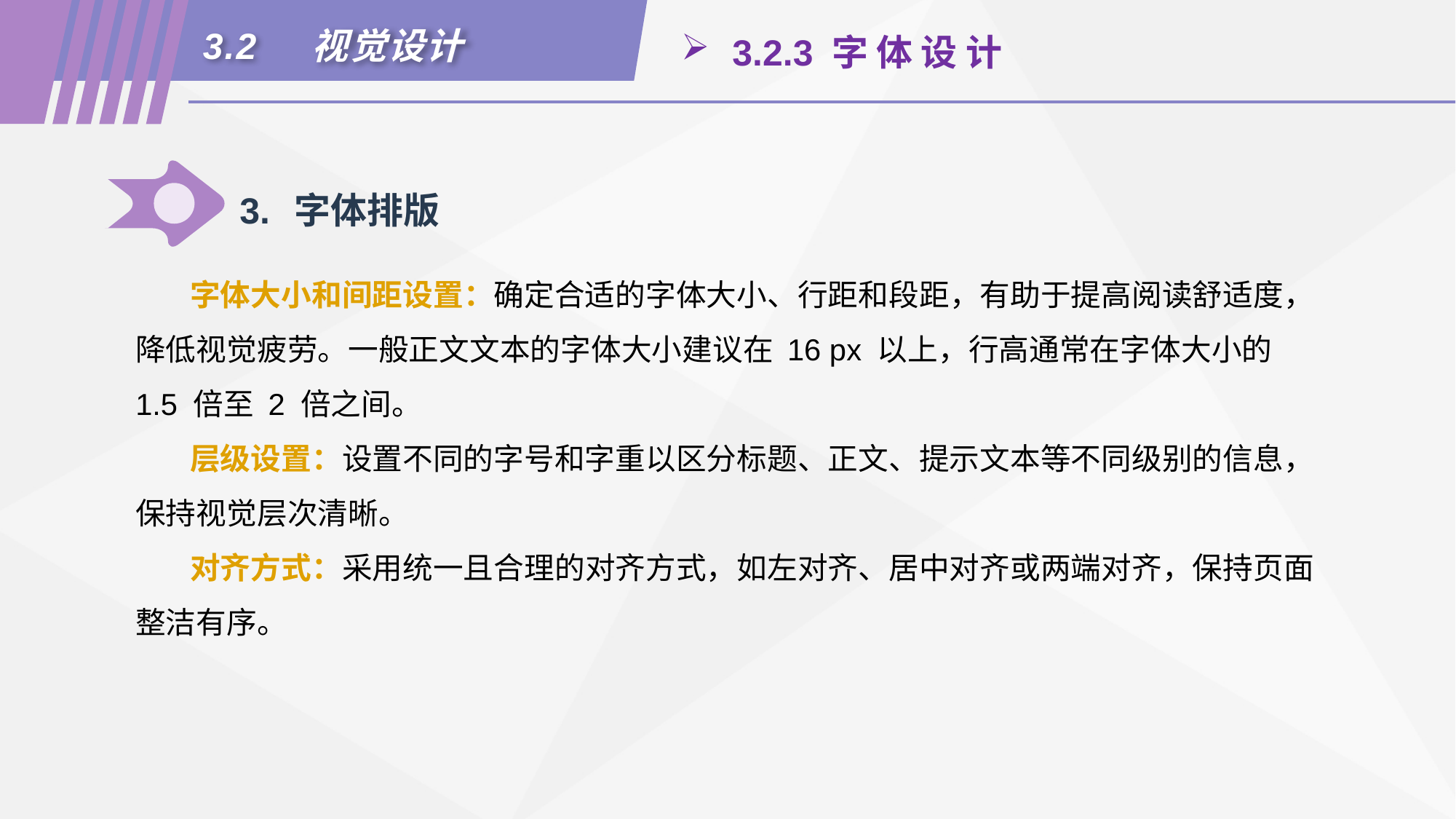

3.2	视觉设计
 3.2.3 字 体 设 计

3.	字体排版
字体大小和间距设置：确定合适的字体大小、行距和段距，有助于提高阅读舒适度， 降低视觉疲劳。一般正文文本的字体大小建议在 16 px 以上，行高通常在字体大小的 1.5 倍至 2 倍之间。
层级设置：设置不同的字号和字重以区分标题、正文、提示文本等不同级别的信息， 保持视觉层次清晰。
对齐方式：采用统一且合理的对齐方式，如左对齐、居中对齐或两端对齐，保持页面整洁有序。